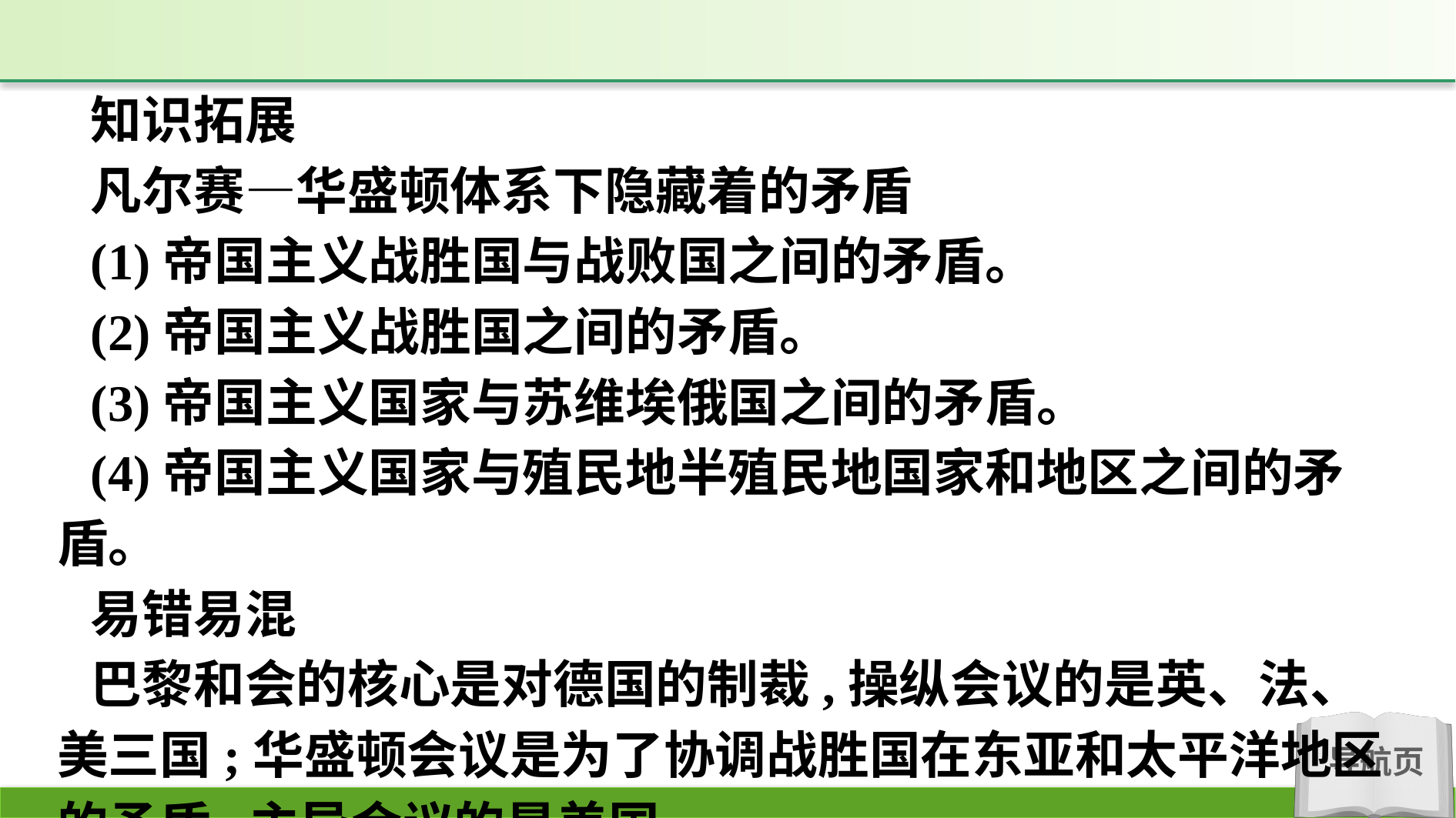

知识拓展
凡尔赛—华盛顿体系下隐藏着的矛盾
(1)帝国主义战胜国与战败国之间的矛盾。
(2)帝国主义战胜国之间的矛盾。
(3)帝国主义国家与苏维埃俄国之间的矛盾。
(4)帝国主义国家与殖民地半殖民地国家和地区之间的矛盾。
易错易混
巴黎和会的核心是对德国的制裁,操纵会议的是英、法、美三国;华盛顿会议是为了协调战胜国在东亚和太平洋地区的矛盾,主导会议的是美国。